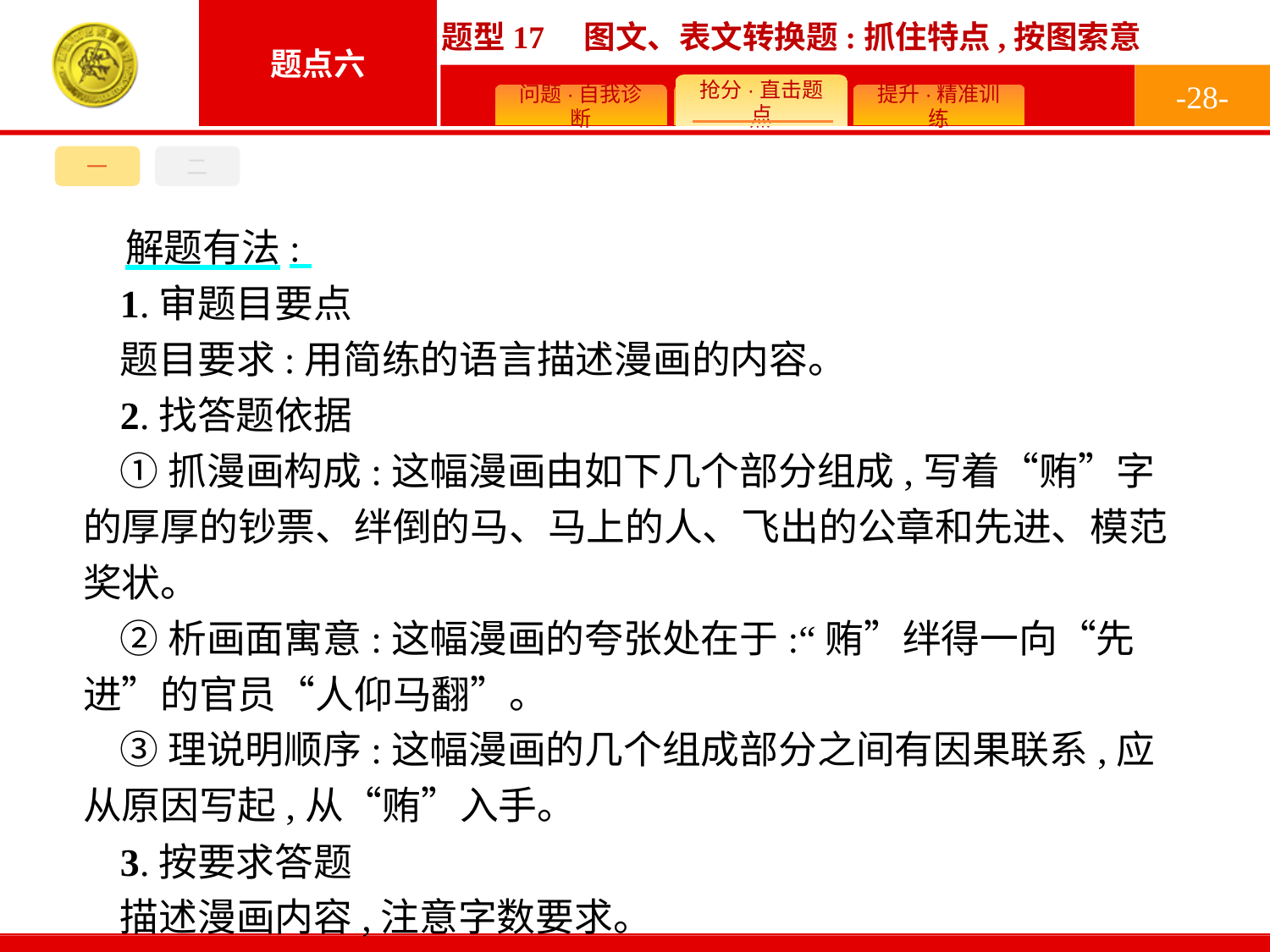

-28-
一
二
解题有法:
1.审题目要点
题目要求:用简练的语言描述漫画的内容。
2.找答题依据
①抓漫画构成:这幅漫画由如下几个部分组成,写着“贿”字的厚厚的钞票、绊倒的马、马上的人、飞出的公章和先进、模范奖状。
②析画面寓意:这幅漫画的夸张处在于:“贿”绊得一向“先进”的官员“人仰马翻”。
③理说明顺序:这幅漫画的几个组成部分之间有因果联系,应从原因写起,从“贿”入手。
3.按要求答题
描述漫画内容,注意字数要求。